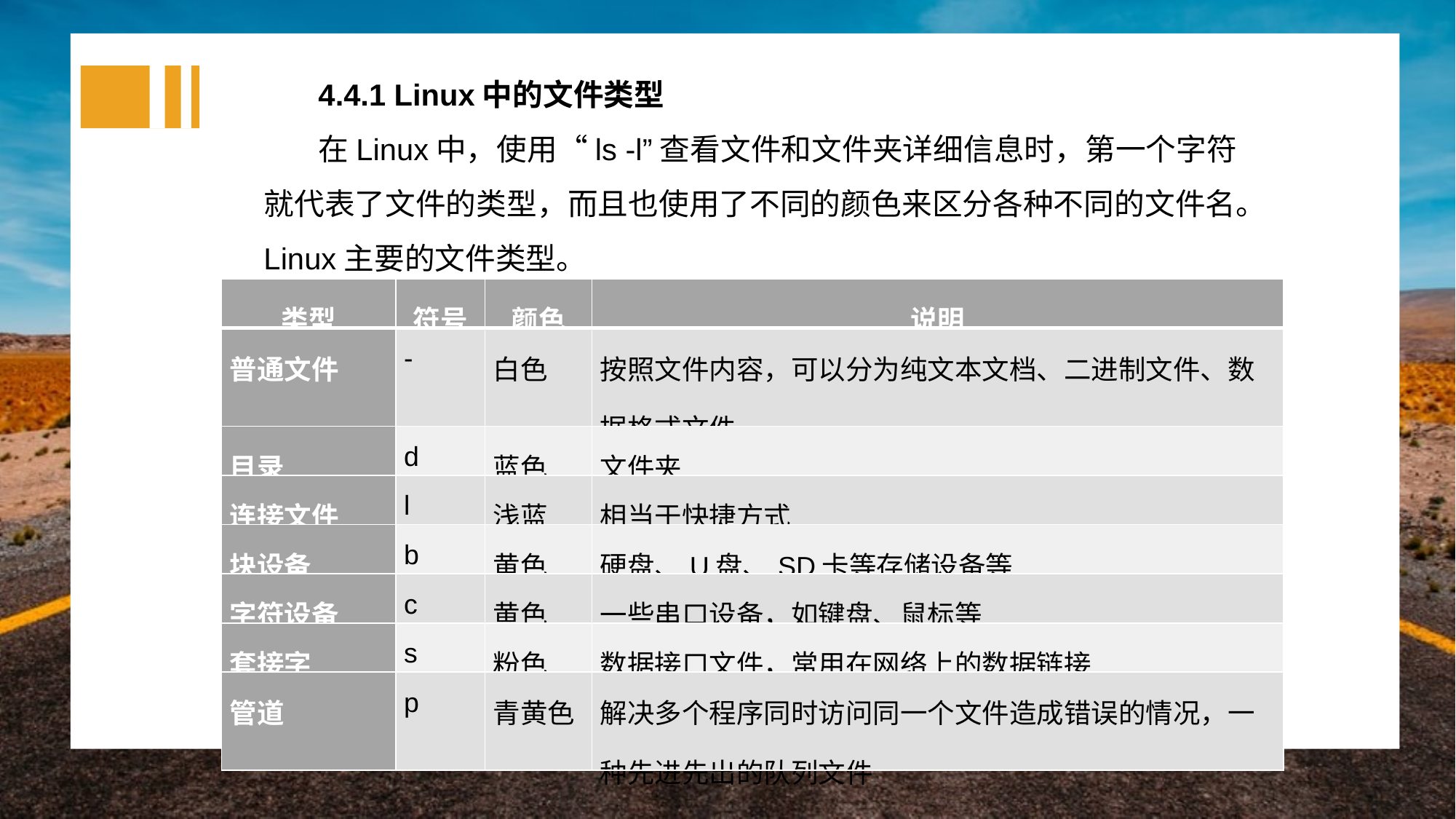

4.4.1 Linux中的文件类型
在Linux中，使用“ls -l”查看文件和文件夹详细信息时，第一个字符就代表了文件的类型，而且也使用了不同的颜色来区分各种不同的文件名。Linux主要的文件类型。

| 类型 | 符号 | 颜色 | 说明 |
| --- | --- | --- | --- |
| 普通文件 | - | 白色 | 按照文件内容，可以分为纯文本文档、二进制文件、数据格式文件 |
| 目录 | d | 蓝色 | 文件夹 |
| 连接文件 | l | 浅蓝 | 相当于快捷方式 |
| 块设备 | b | 黄色 | 硬盘、U盘、SD卡等存储设备等 |
| 字符设备 | c | 黄色 | 一些串口设备，如键盘、鼠标等 |
| 套接字 | s | 粉色 | 数据接口文件，常用在网络上的数据链接 |
| 管道 | p | 青黄色 | 解决多个程序同时访问同一个文件造成错误的情况，一种先进先出的队列文件 |